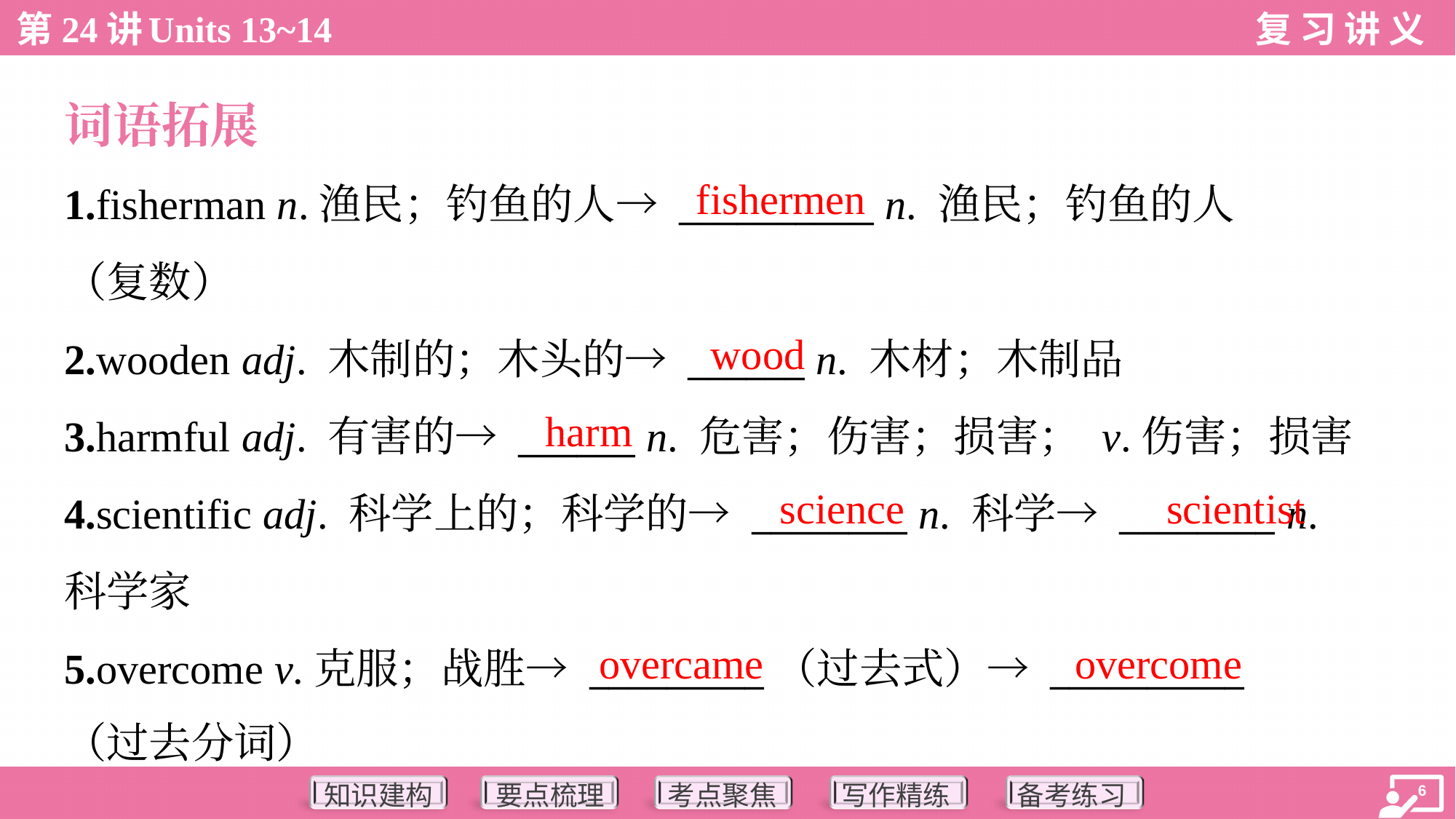

词语拓展
fishermen
1.fisherman n.渔民；钓鱼的人→ __________ n. 渔民；钓鱼的人
（复数）
2.wooden adj. 木制的；木头的→ ______ n. 木材；木制品
3.harmful adj. 有害的→ ______ n. 危害；伤害；损害； v.伤害；损害
4.scientific adj. 科学上的；科学的→ ________ n. 科学→ ________ n.
科学家
5.overcome v.克服；战胜→ _________（过去式）→ __________
（过去分词）
wood
harm
science
scientist
overcame
overcome